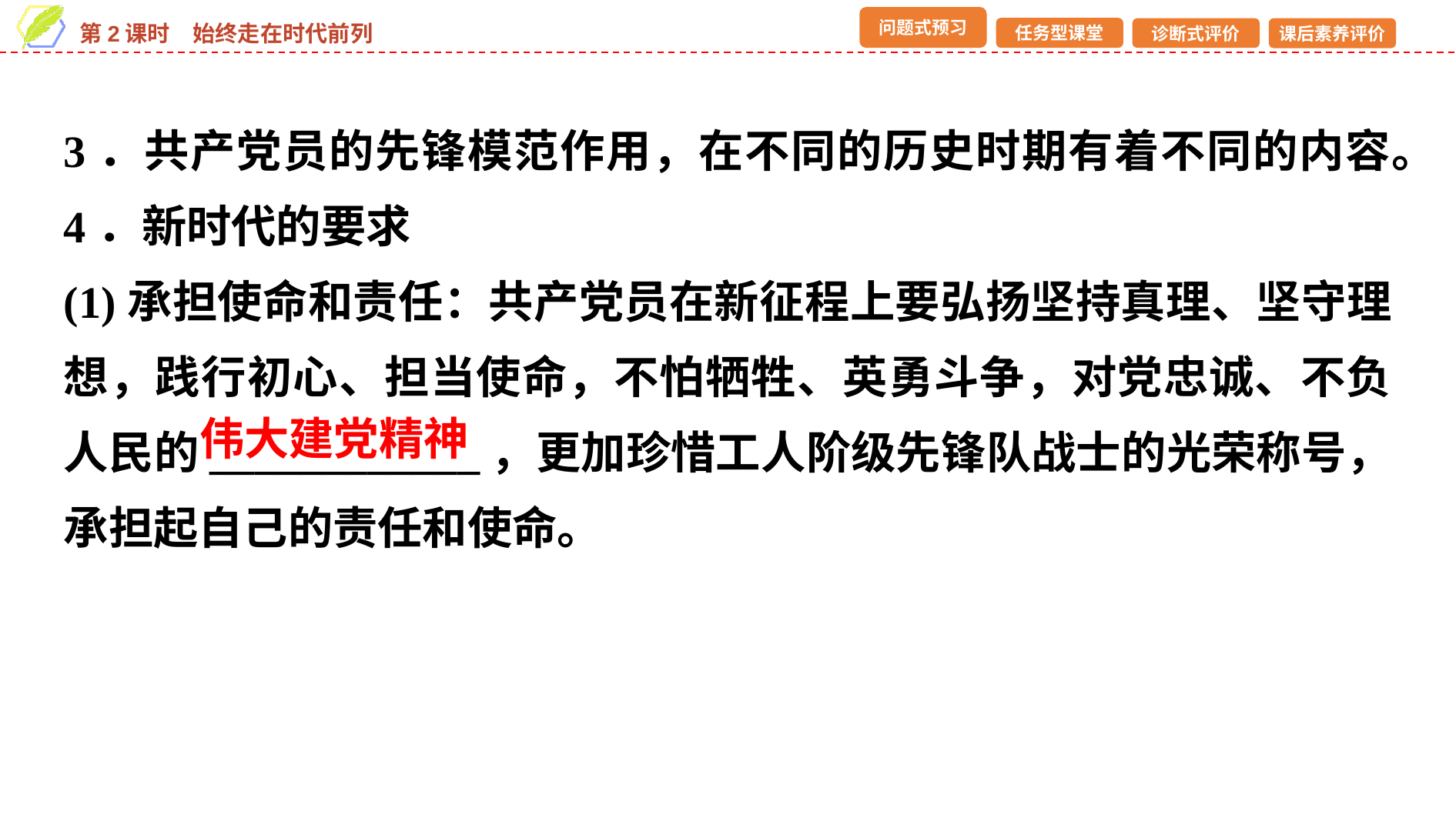

3．共产党员的先锋模范作用，在不同的历史时期有着不同的内容。
4．新时代的要求
(1)承担使命和责任：共产党员在新征程上要弘扬坚持真理、坚守理想，践行初心、担当使命，不怕牺牲、英勇斗争，对党忠诚、不负人民的____________，更加珍惜工人阶级先锋队战士的光荣称号，承担起自己的责任和使命。
伟大建党精神